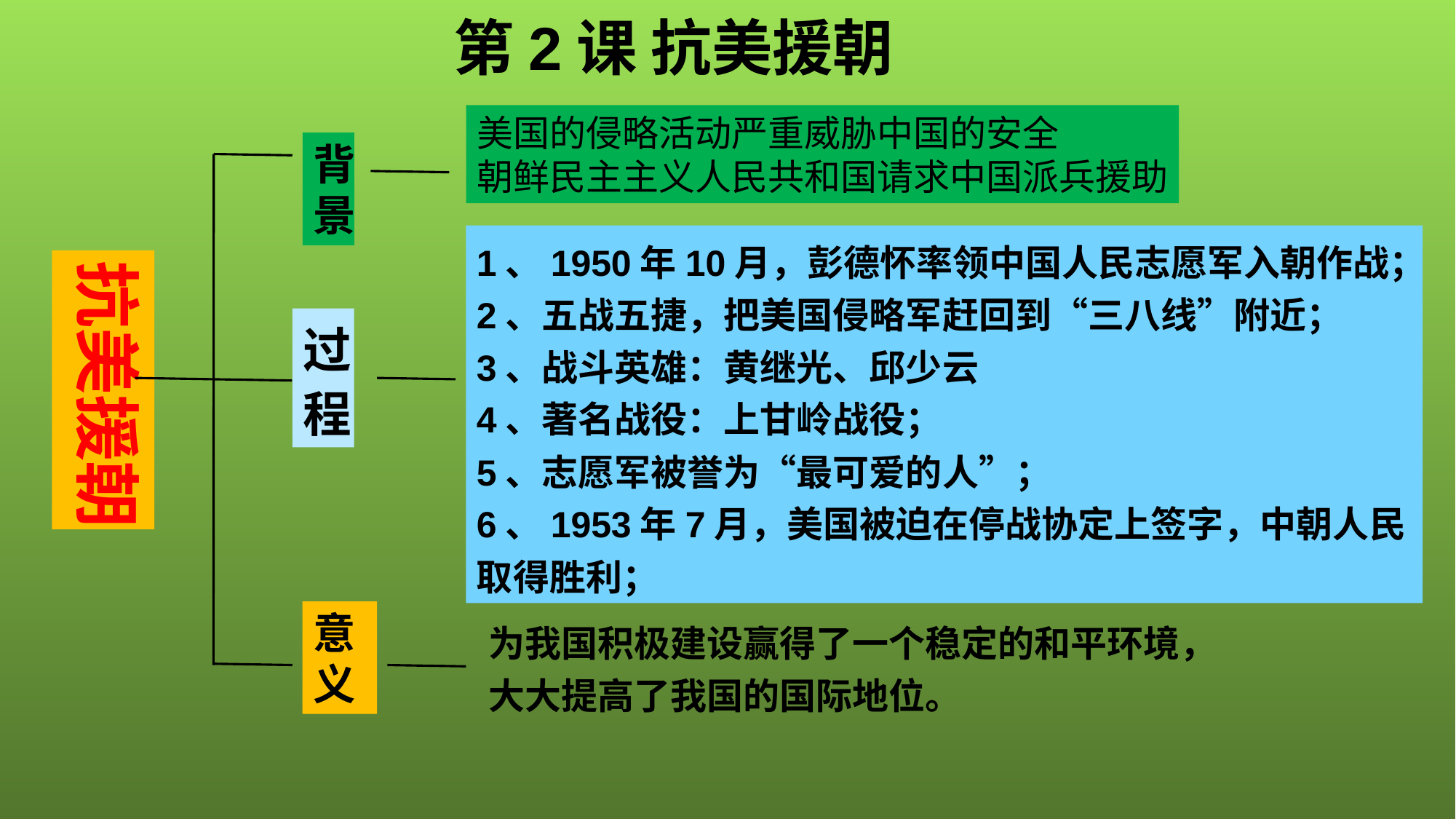

第2课 抗美援朝
美国的侵略活动严重威胁中国的安全
朝鲜民主主义人民共和国请求中国派兵援助
背景
1、1950年10月，彭德怀率领中国人民志愿军入朝作战；
2、五战五捷，把美国侵略军赶回到“三八线”附近；
3、战斗英雄：黄继光、邱少云
4、著名战役：上甘岭战役；
5、志愿军被誉为“最可爱的人”；
6、1953年7月，美国被迫在停战协定上签字，中朝人民取得胜利；
抗美援朝
过程
意义
为我国积极建设赢得了一个稳定的和平环境，
大大提高了我国的国际地位。